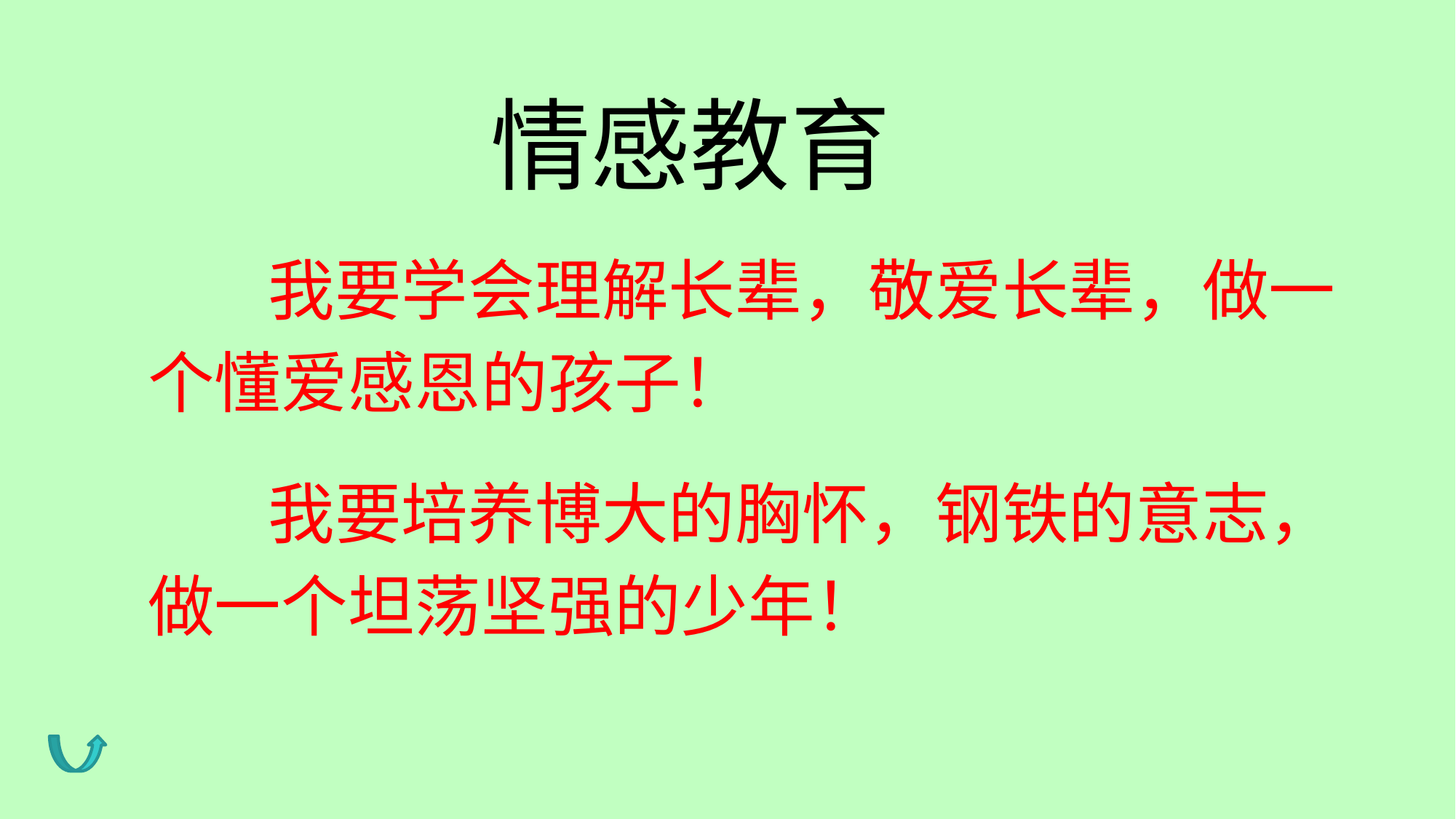

情感教育
       我要学会理解长辈，敬爱长辈，做一个懂爱感恩的孩子！

       我要培养博大的胸怀，钢铁的意志，做一个坦荡坚强的少年！